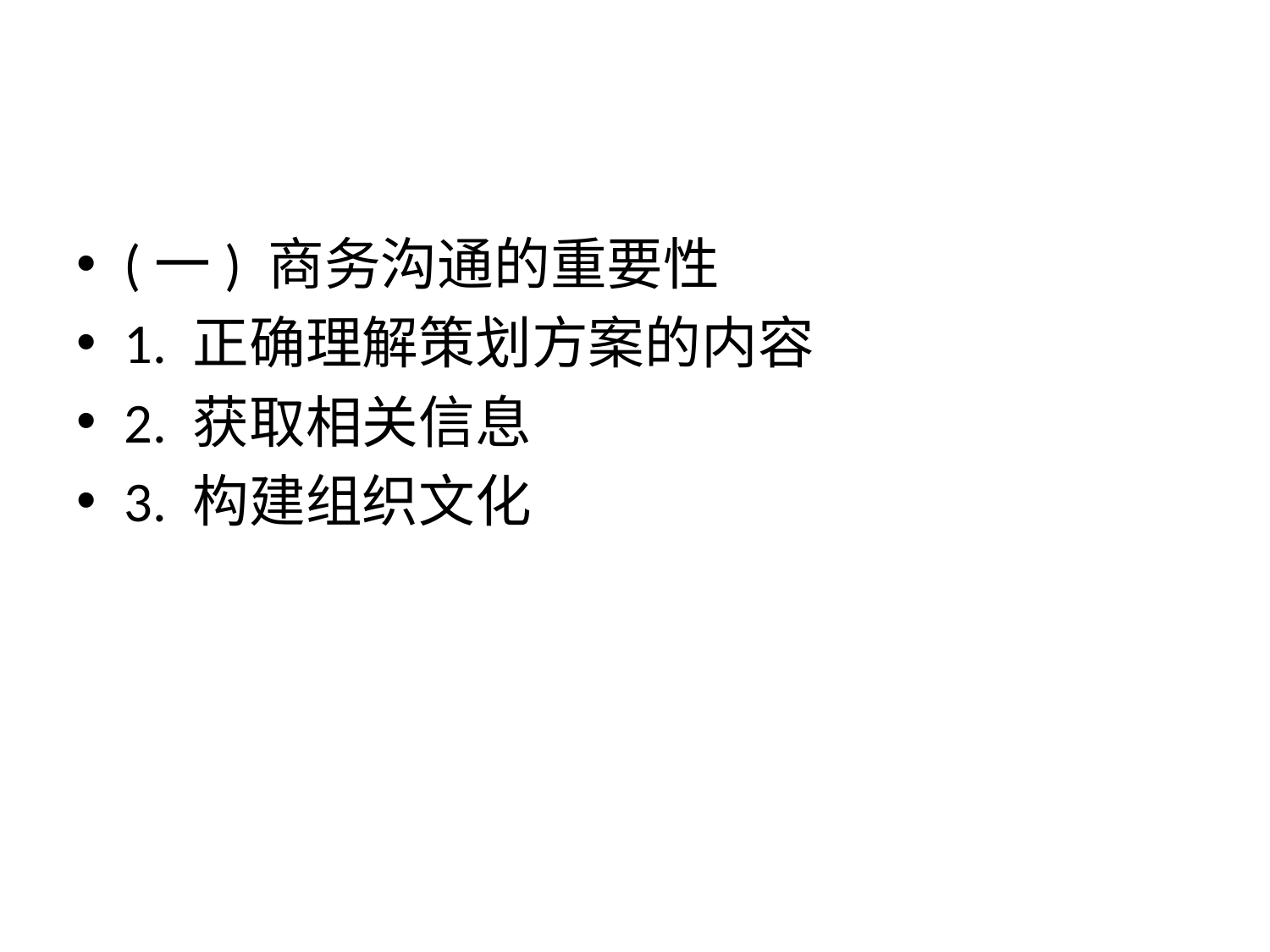

#
(一) 商务沟通的重要性
1. 正确理解策划方案的内容
2. 获取相关信息
3. 构建组织文化